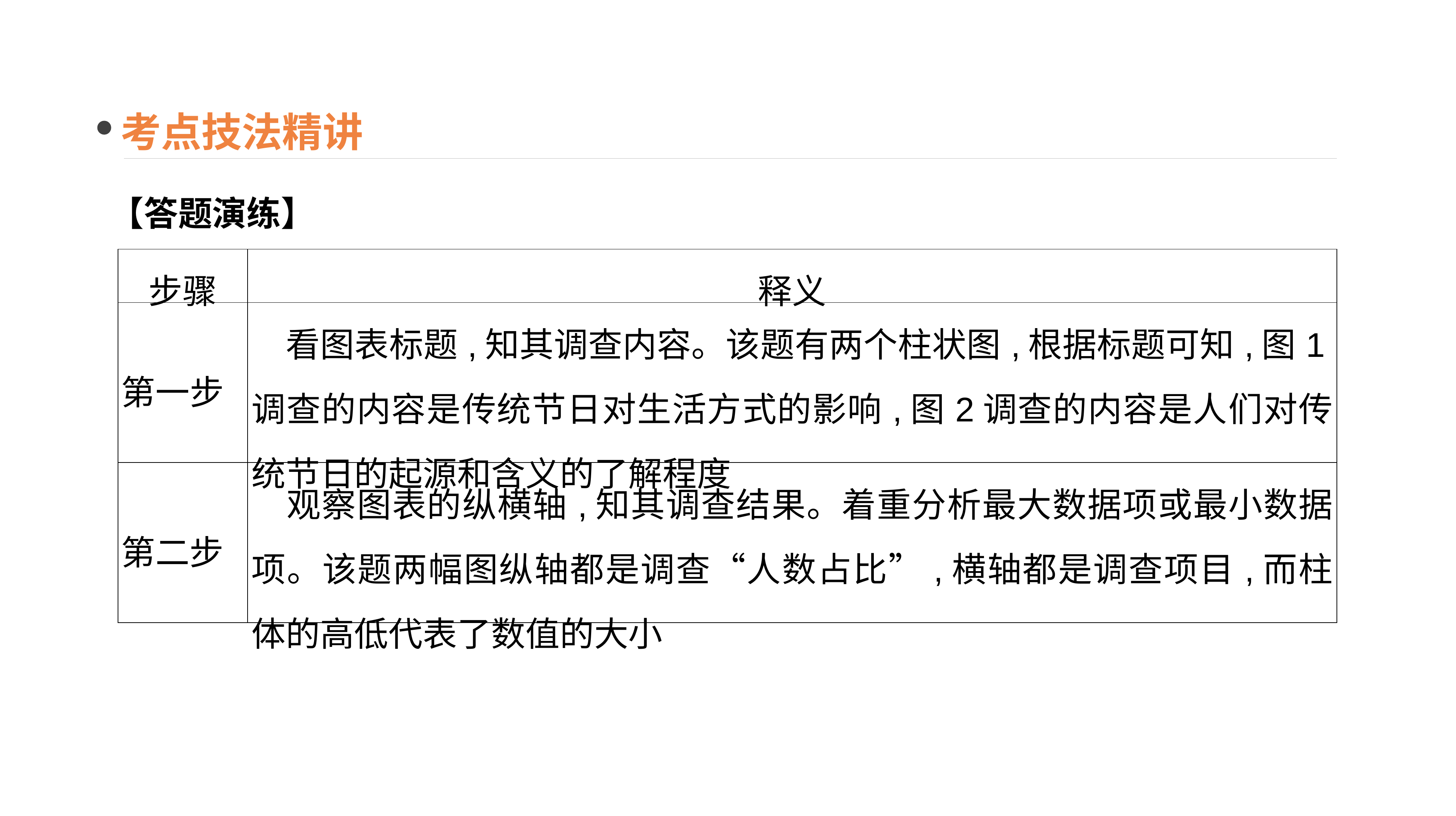

考点技法精讲

【答题演练】
| 步骤 | 释义 |
| --- | --- |
| 第一步 | 看图表标题,知其调查内容。该题有两个柱状图,根据标题可知,图1调查的内容是传统节日对生活方式的影响,图2调查的内容是人们对传统节日的起源和含义的了解程度 |
| 第二步 | 观察图表的纵横轴,知其调查结果。着重分析最大数据项或最小数据项。该题两幅图纵轴都是调查“人数占比”,横轴都是调查项目,而柱体的高低代表了数值的大小 |